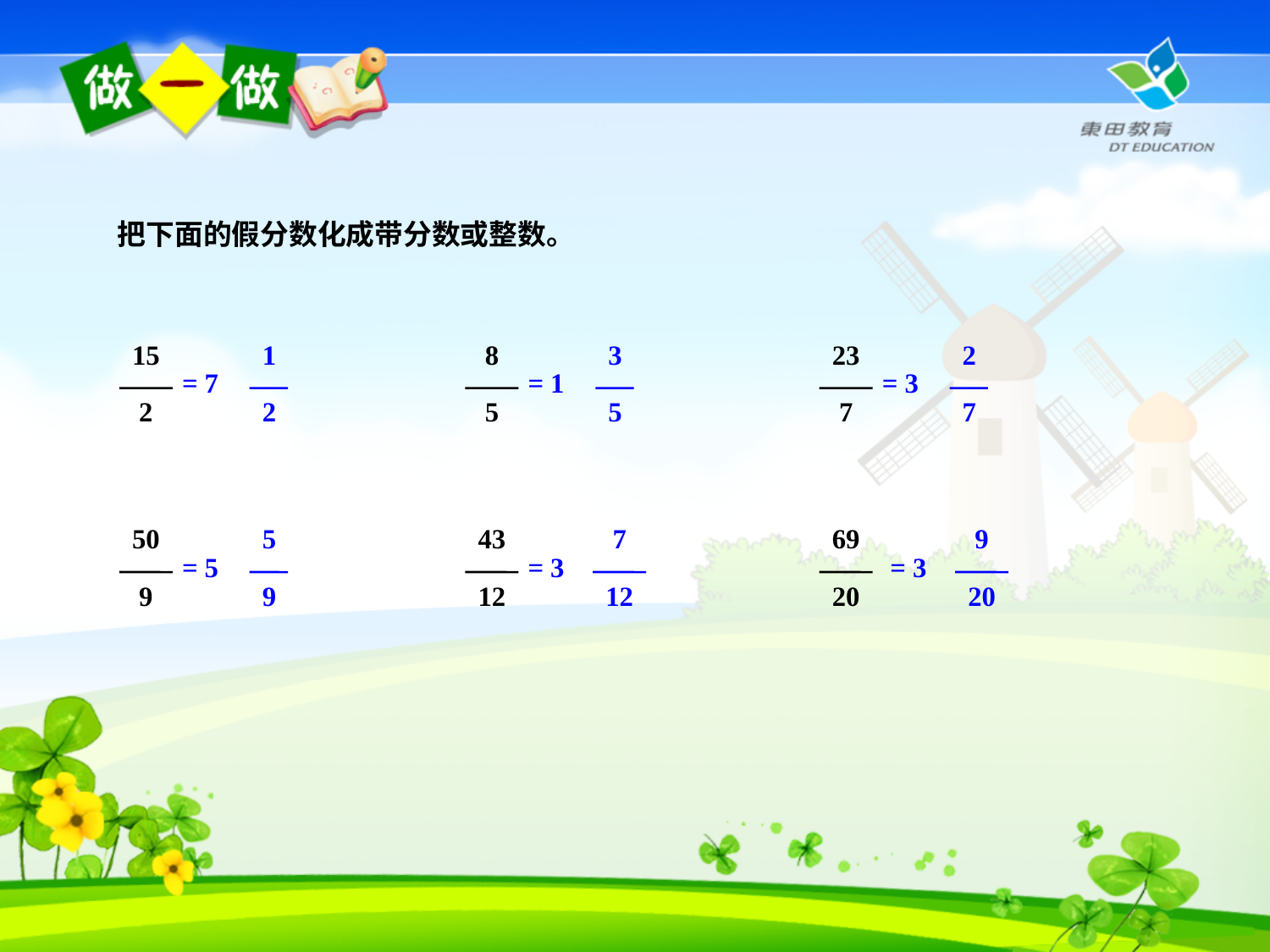

把下面的假分数化成带分数或整数。
15
2

1
2

= 7
8
5

3
5

= 1
23
7

2
7

= 3
50
9

5
9

= 5
43
12

7
12

= 3
69
20

9
20

= 3